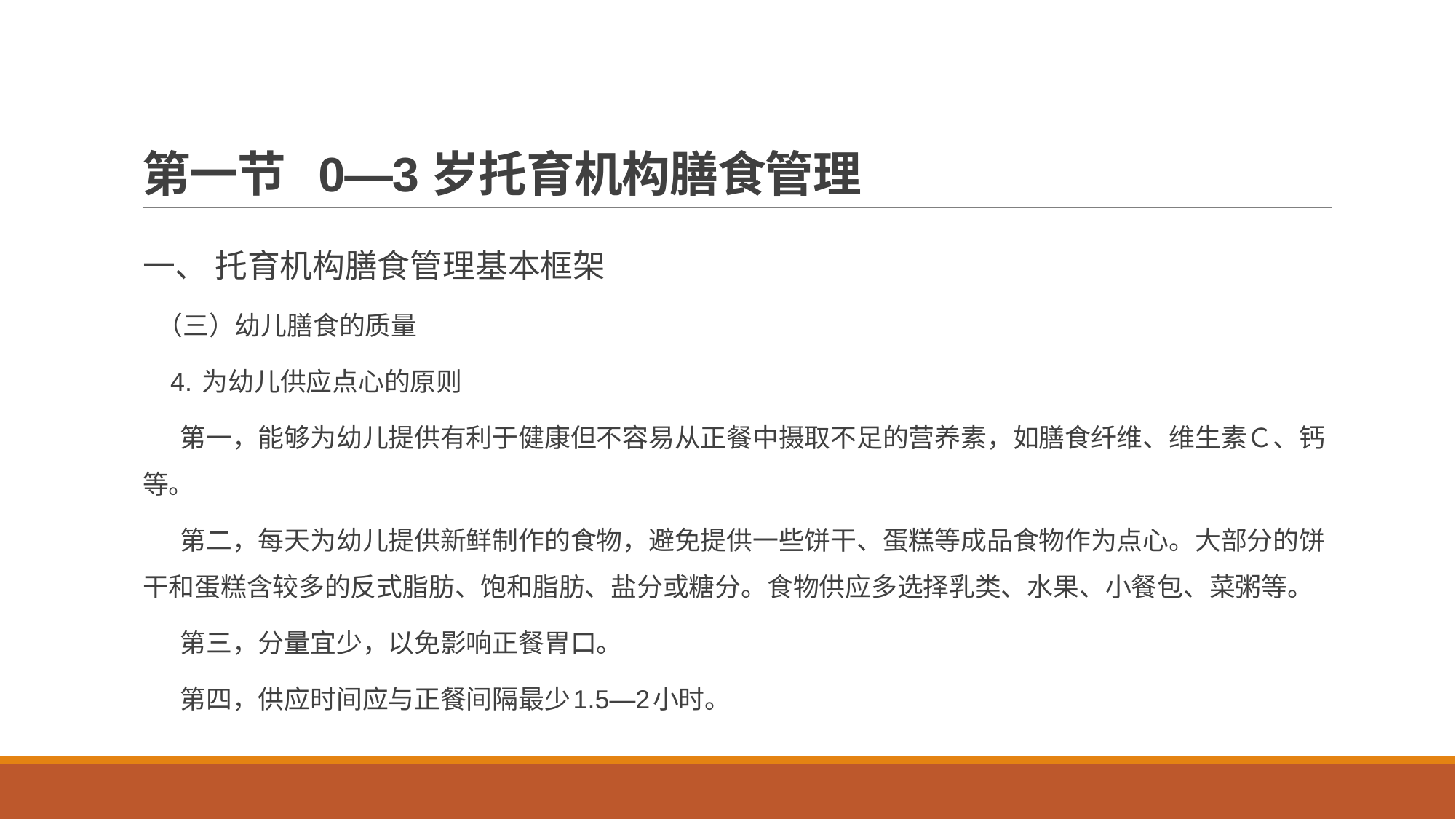

# 第一节  0—3岁托育机构膳食管理
一、 托育机构膳食管理基本框架
  （三）幼儿膳食的质量
      4. 为幼儿供应点心的原则
      第一，能够为幼儿提供有利于健康但不容易从正餐中摄取不足的营养素，如膳食纤维、维生素Ｃ、钙等。
      第二，每天为幼儿提供新鲜制作的食物，避免提供一些饼干、蛋糕等成品食物作为点心。大部分的饼干和蛋糕含较多的反式脂肪、饱和脂肪、盐分或糖分。食物供应多选择乳类、水果、小餐包、菜粥等。
      第三，分量宜少，以免影响正餐胃口。
      第四，供应时间应与正餐间隔最少1.5—2小时。